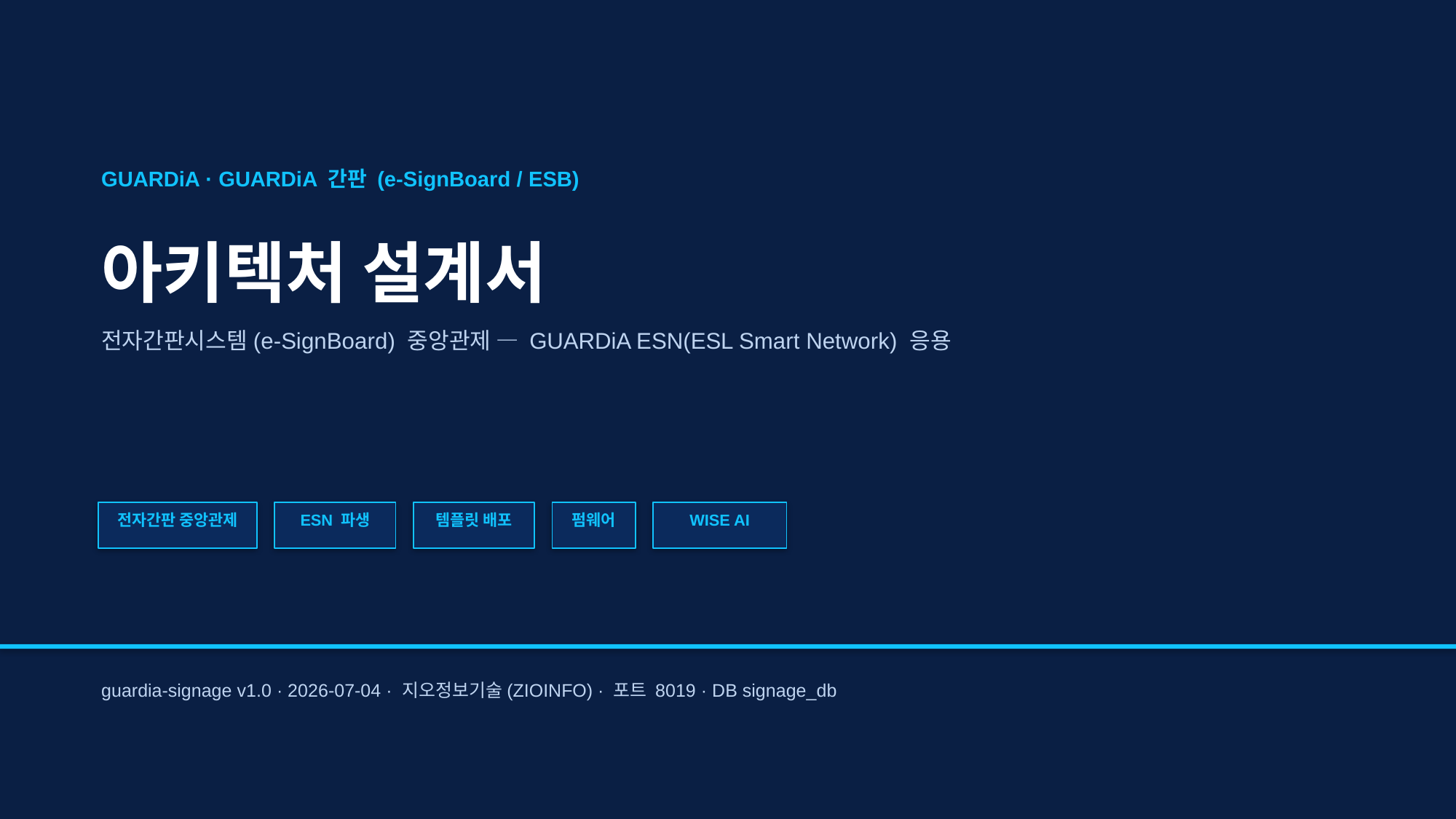

GUARDiA · GUARDiA 간판 (e-SignBoard / ESB)
아키텍처 설계서
전자간판시스템(e-SignBoard) 중앙관제 — GUARDiA ESN(ESL Smart Network) 응용

전자간판 중앙관제
ESN 파생
템플릿 배포
펌웨어
WISE AI

guardia-signage v1.0 · 2026-07-04 · 지오정보기술(ZIOINFO) · 포트 8019 · DB signage_db